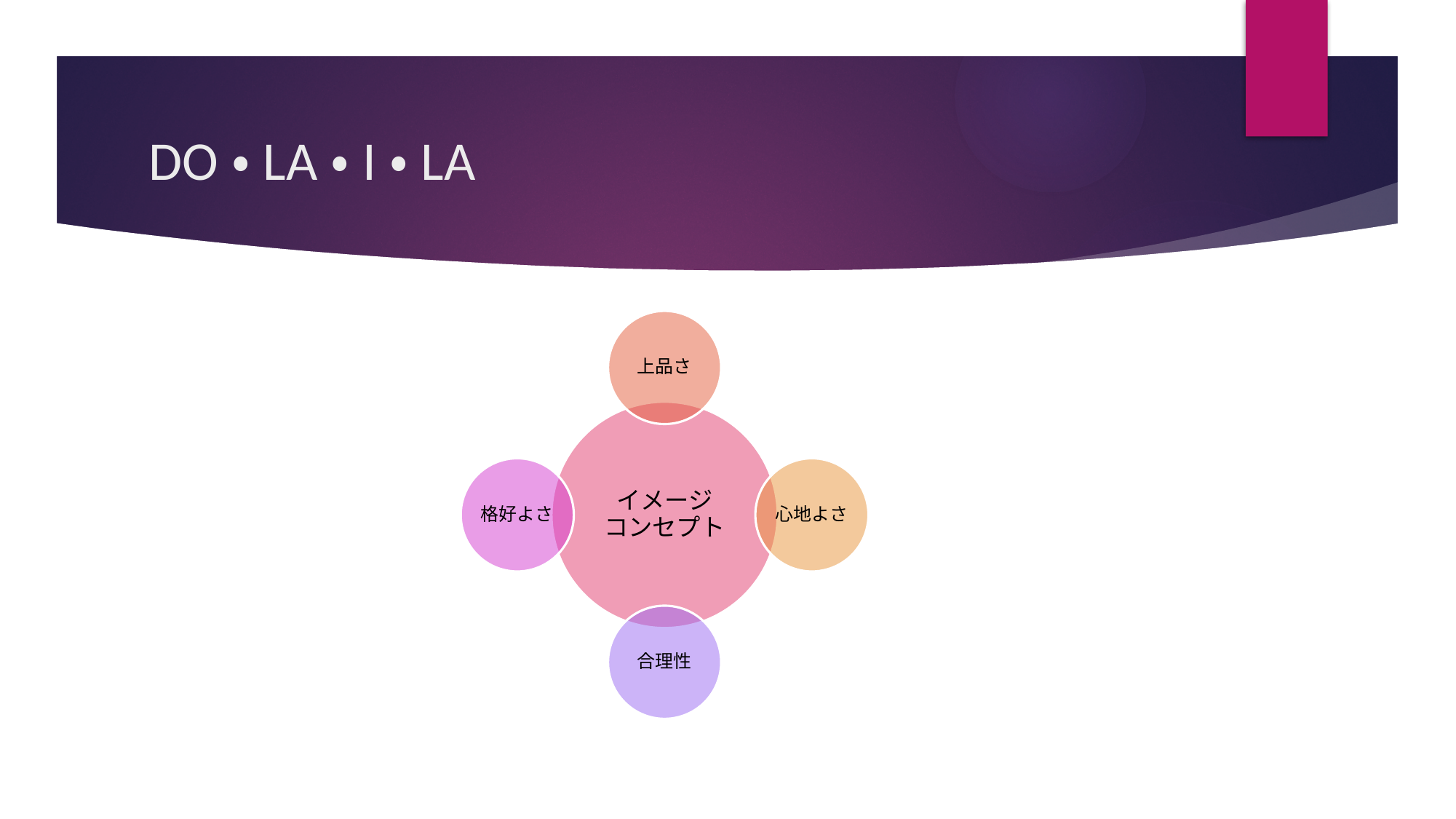

# DO・LA・I・LA
イメージ
コンセプト
上品さ
心地よさ
合理性
格好よさ